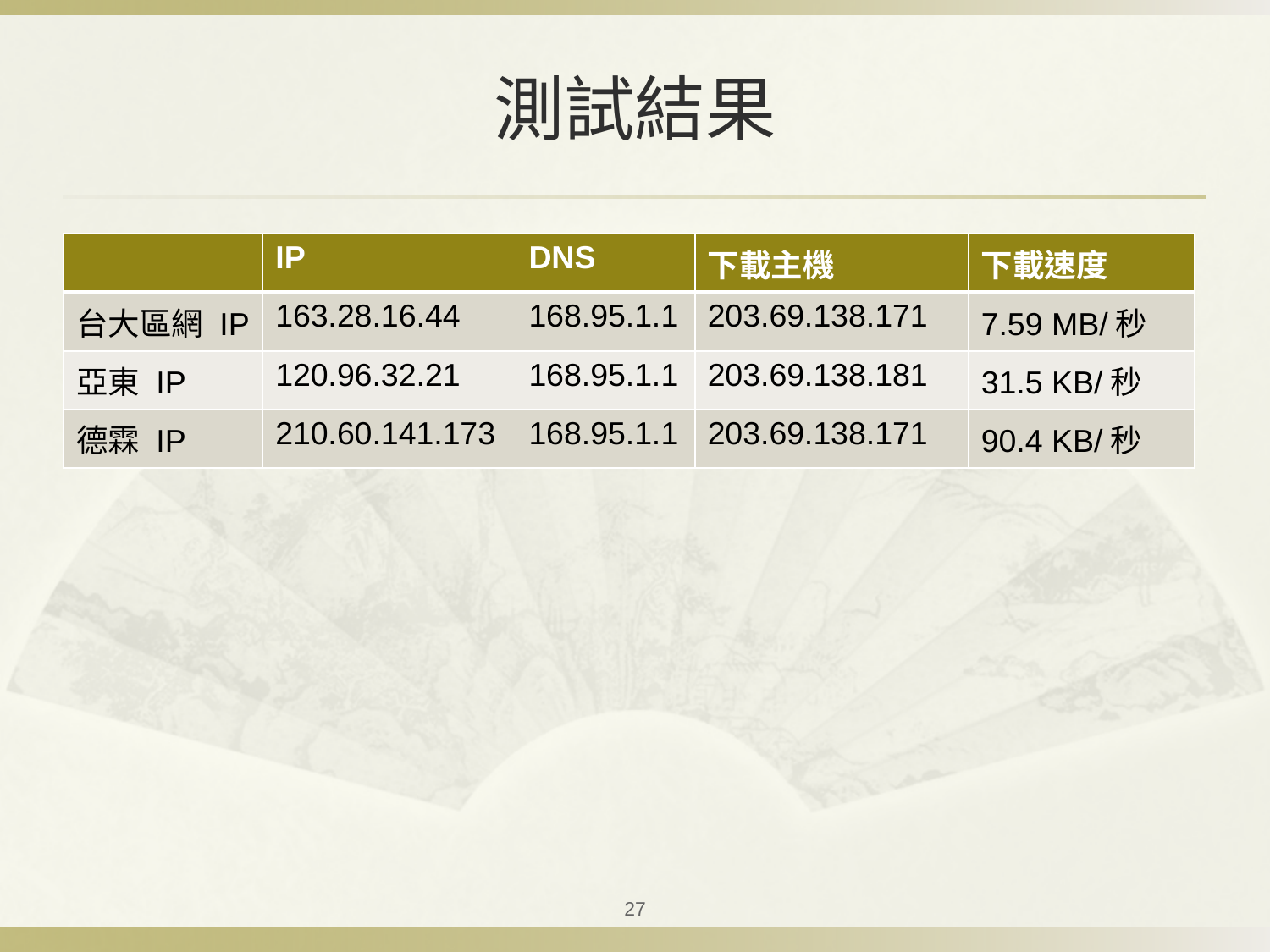

# 測試結果
|  | IP | DNS | 下載主機 | 下載速度 |
| --- | --- | --- | --- | --- |
| 台大區網 IP | 163.28.16.44 | 168.95.1.1 | 203.69.138.171 | 7.59 MB/秒 |
| 亞東 IP | 120.96.32.21 | 168.95.1.1 | 203.69.138.181 | 31.5 KB/秒 |
| 德霖 IP | 210.60.141.173 | 168.95.1.1 | 203.69.138.171 | 90.4 KB/秒 |
27